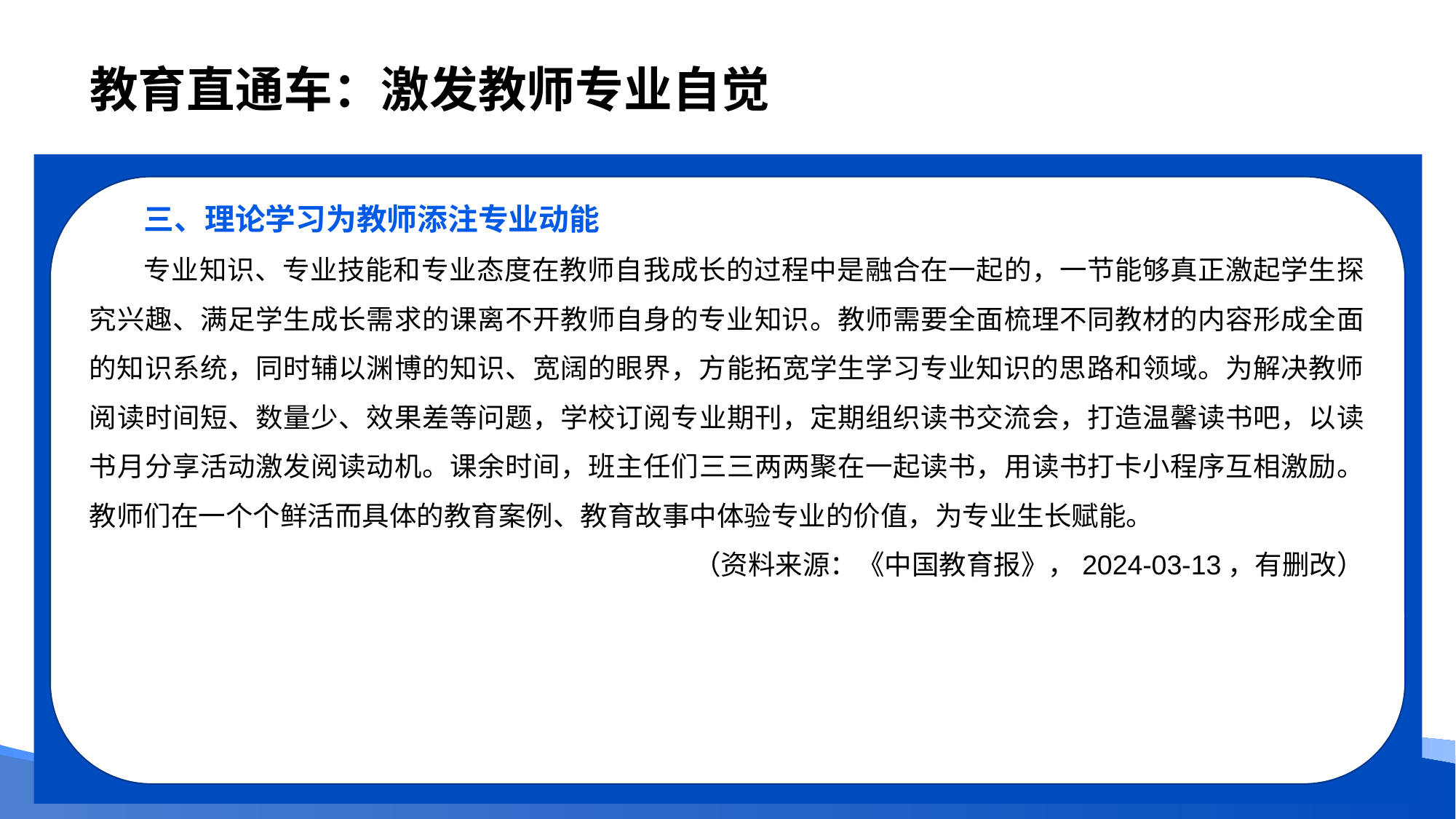

# 教育直通车：激发教师专业自觉

三、理论学习为教师添注专业动能
专业知识、专业技能和专业态度在教师自我成长的过程中是融合在一起的，一节能够真正激起学生探究兴趣、满足学生成长需求的课离不开教师自身的专业知识。教师需要全面梳理不同教材的内容形成全面的知识系统，同时辅以渊博的知识、宽阔的眼界，方能拓宽学生学习专业知识的思路和领域。为解决教师阅读时间短、数量少、效果差等问题，学校订阅专业期刊，定期组织读书交流会，打造温馨读书吧，以读书月分享活动激发阅读动机。课余时间，班主任们三三两两聚在一起读书，用读书打卡小程序互相激励。教师们在一个个鲜活而具体的教育案例、教育故事中体验专业的价值，为专业生长赋能。
（资料来源：《中国教育报》，2024-03-13，有删改）